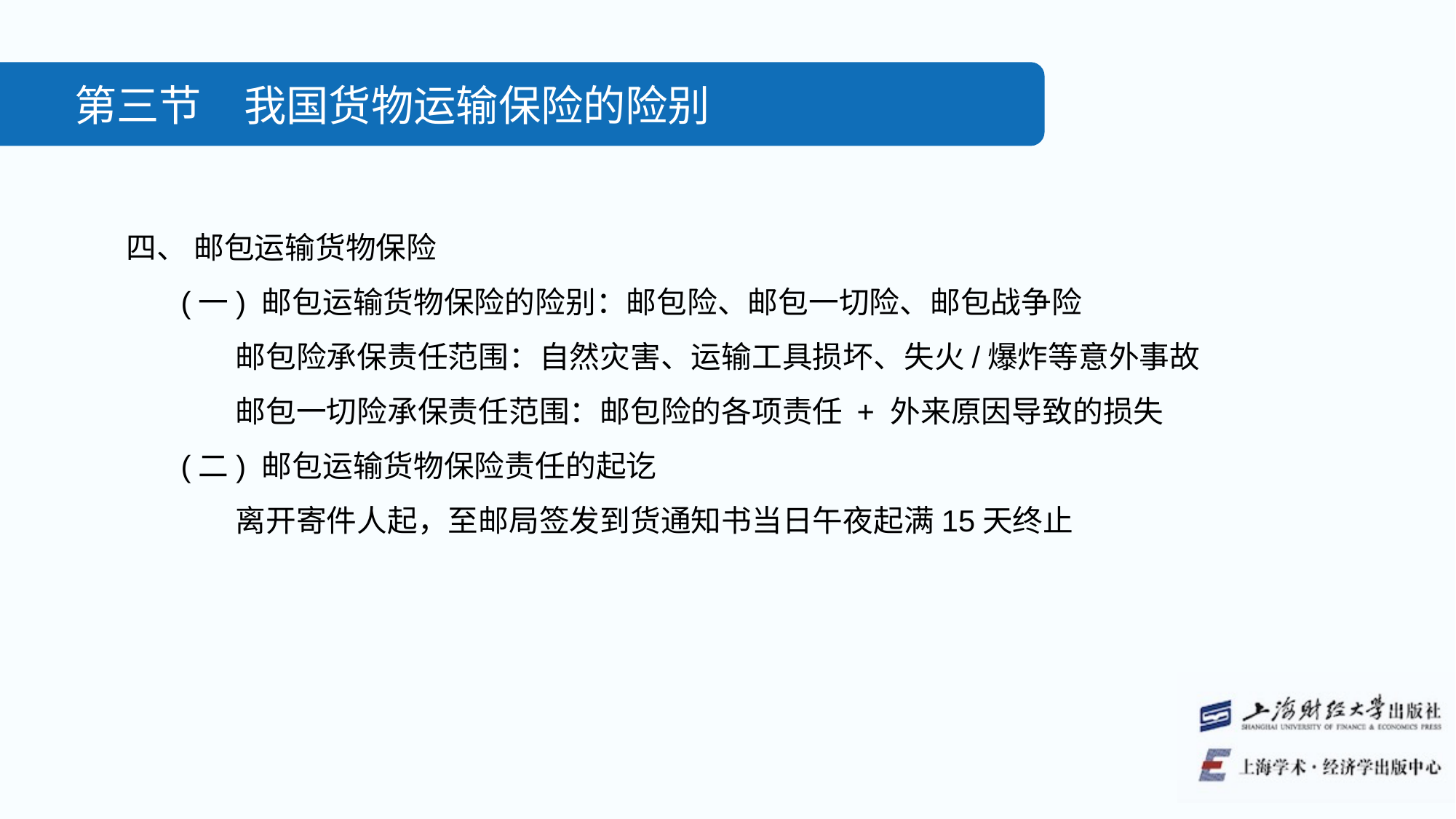

第三节　我国货物运输保险的险别
四、 邮包运输货物保险
(一) 邮包运输货物保险的险别：邮包险、邮包一切险、邮包战争险
邮包险承保责任范围：自然灾害、运输工具损坏、失火/爆炸等意外事故
邮包一切险承保责任范围：邮包险的各项责任 + 外来原因导致的损失
(二) 邮包运输货物保险责任的起讫
离开寄件人起，至邮局签发到货通知书当日午夜起满15天终止